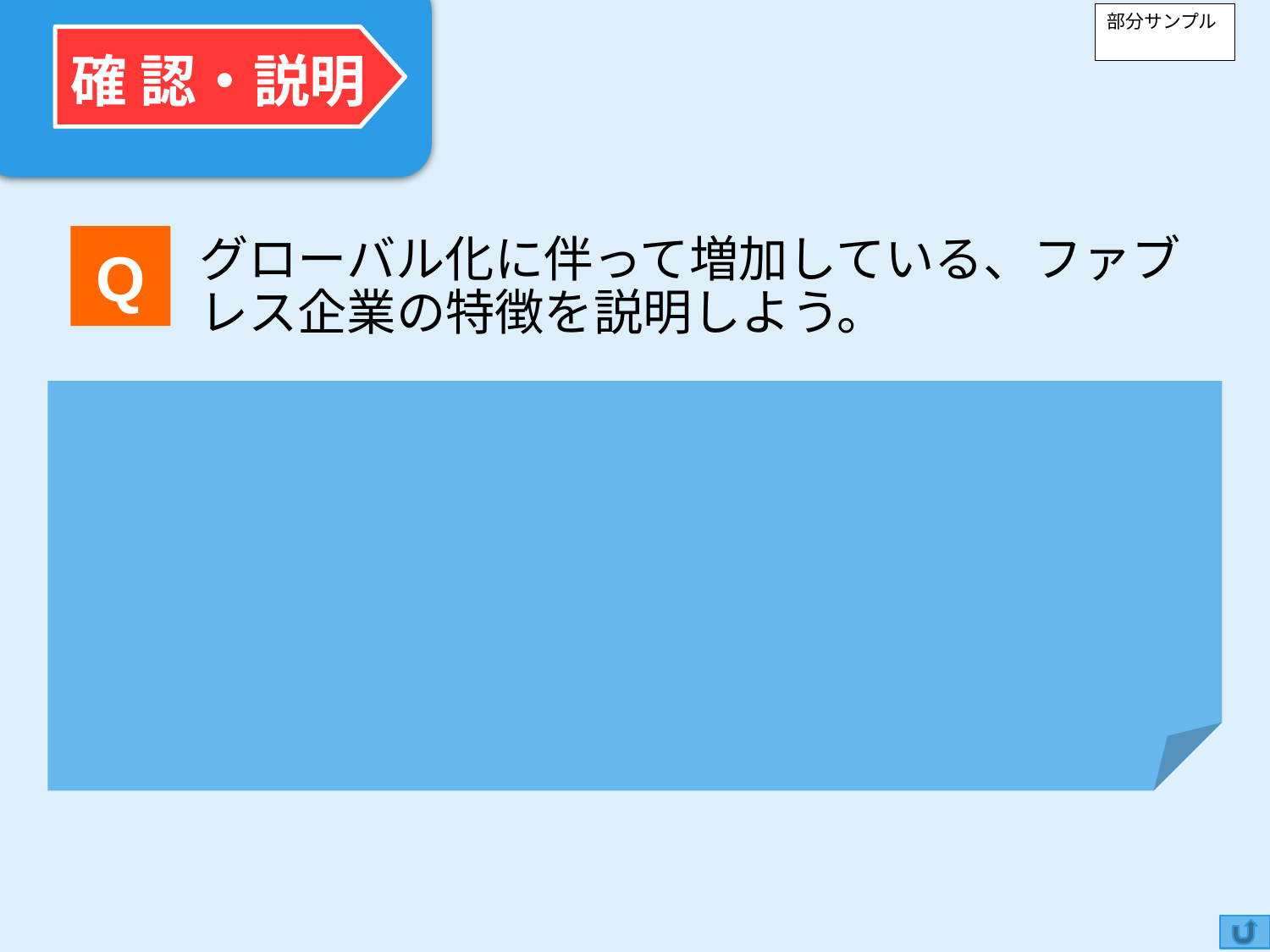

部分サンプル
# グローバル化に伴って増加している、ファブレス企業の特徴を説明しよう。

ファブレス企業は、自社製品の生産を他社に委託することで工場をもたない。製品の企開発・設計・販売などに特化することで、自社の経営資源を集中できる。